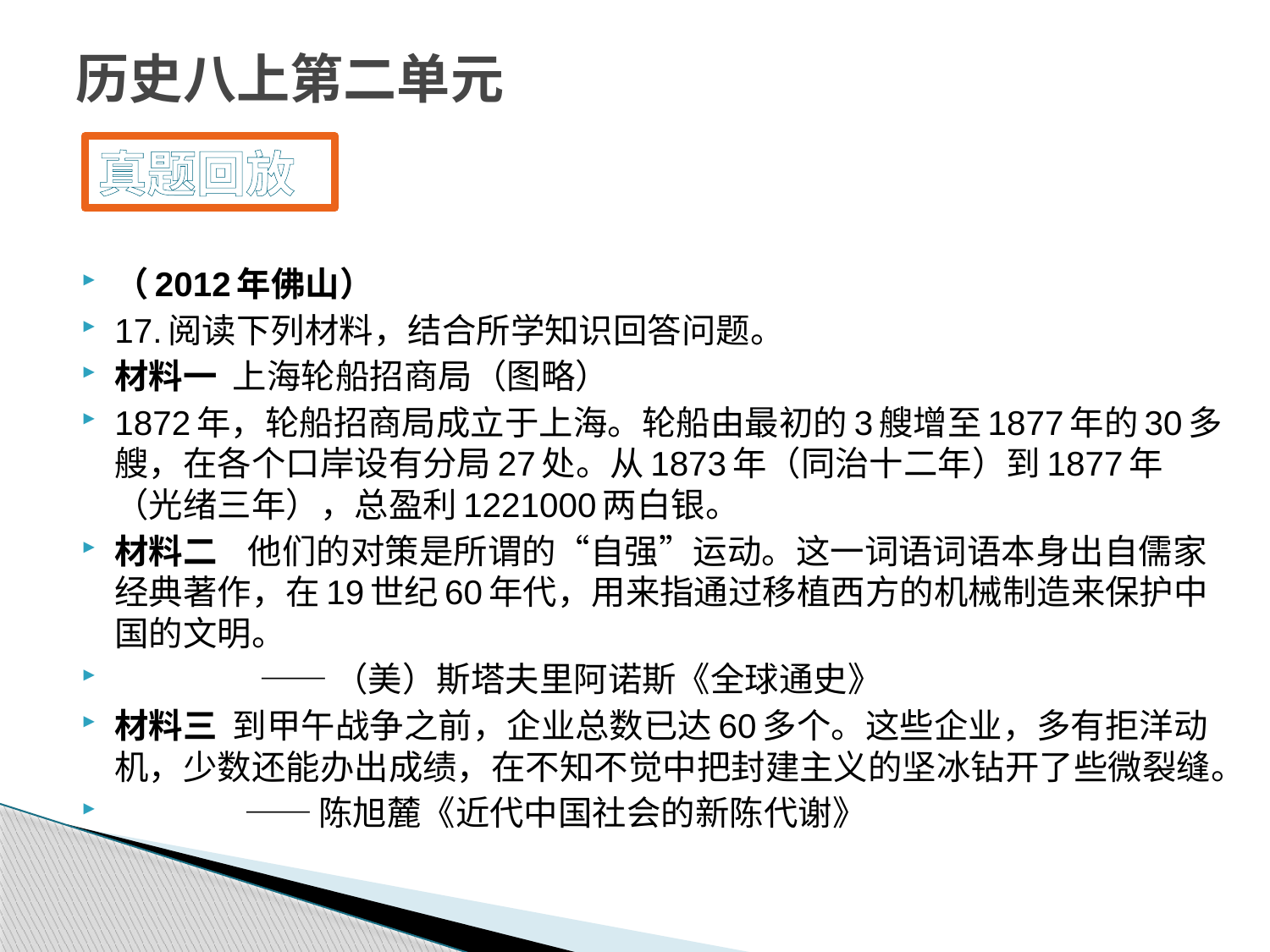

# 历史八上第二单元
真题回放
（2012年佛山）
17.阅读下列材料，结合所学知识回答问题。
材料一  上海轮船招商局（图略）
1872年，轮船招商局成立于上海。轮船由最初的3艘增至1877年的30多艘，在各个口岸设有分局27处。从1873年（同治十二年）到1877年（光绪三年），总盈利1221000两白银。
材料二    他们的对策是所谓的“自强”运动。这一词语词语本身出自儒家经典著作，在19世纪60年代，用来指通过移植西方的机械制造来保护中国的文明。
                   ——（美）斯塔夫里阿诺斯《全球通史》
材料三  到甲午战争之前，企业总数已达60多个。这些企业，多有拒洋动机，少数还能办出成绩，在不知不觉中把封建主义的坚冰钻开了些微裂缝。
                 ——陈旭麓《近代中国社会的新陈代谢》